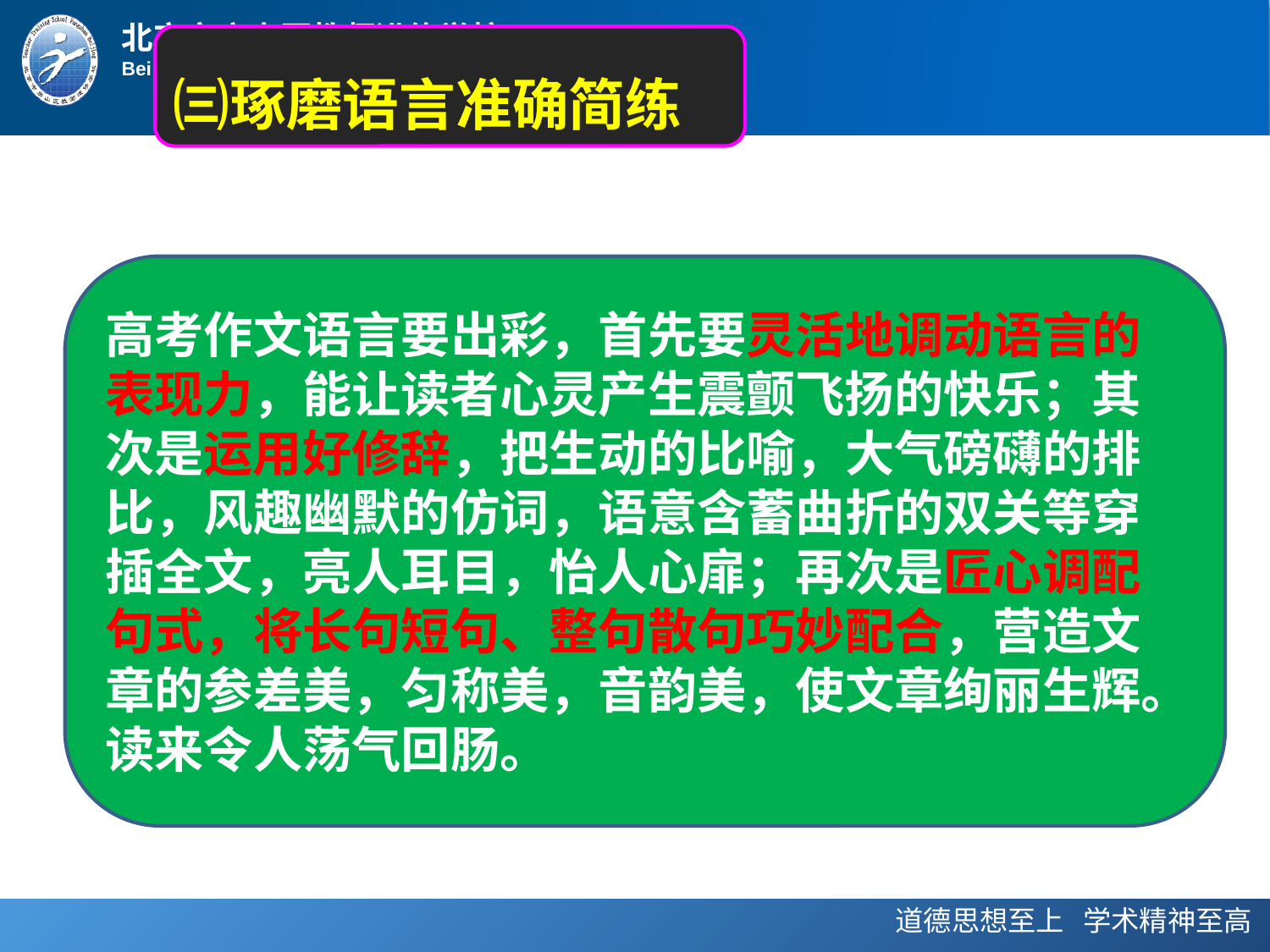

㈢琢磨语言准确简练
高考作文语言要出彩，首先要灵活地调动语言的表现力，能让读者心灵产生震颤飞扬的快乐；其次是运用好修辞，把生动的比喻，大气磅礴的排比，风趣幽默的仿词，语意含蓄曲折的双关等穿插全文，亮人耳目，怡人心扉；再次是匠心调配句式，将长句短句、整句散句巧妙配合，营造文章的参差美，匀称美，音韵美，使文章绚丽生辉。读来令人荡气回肠。